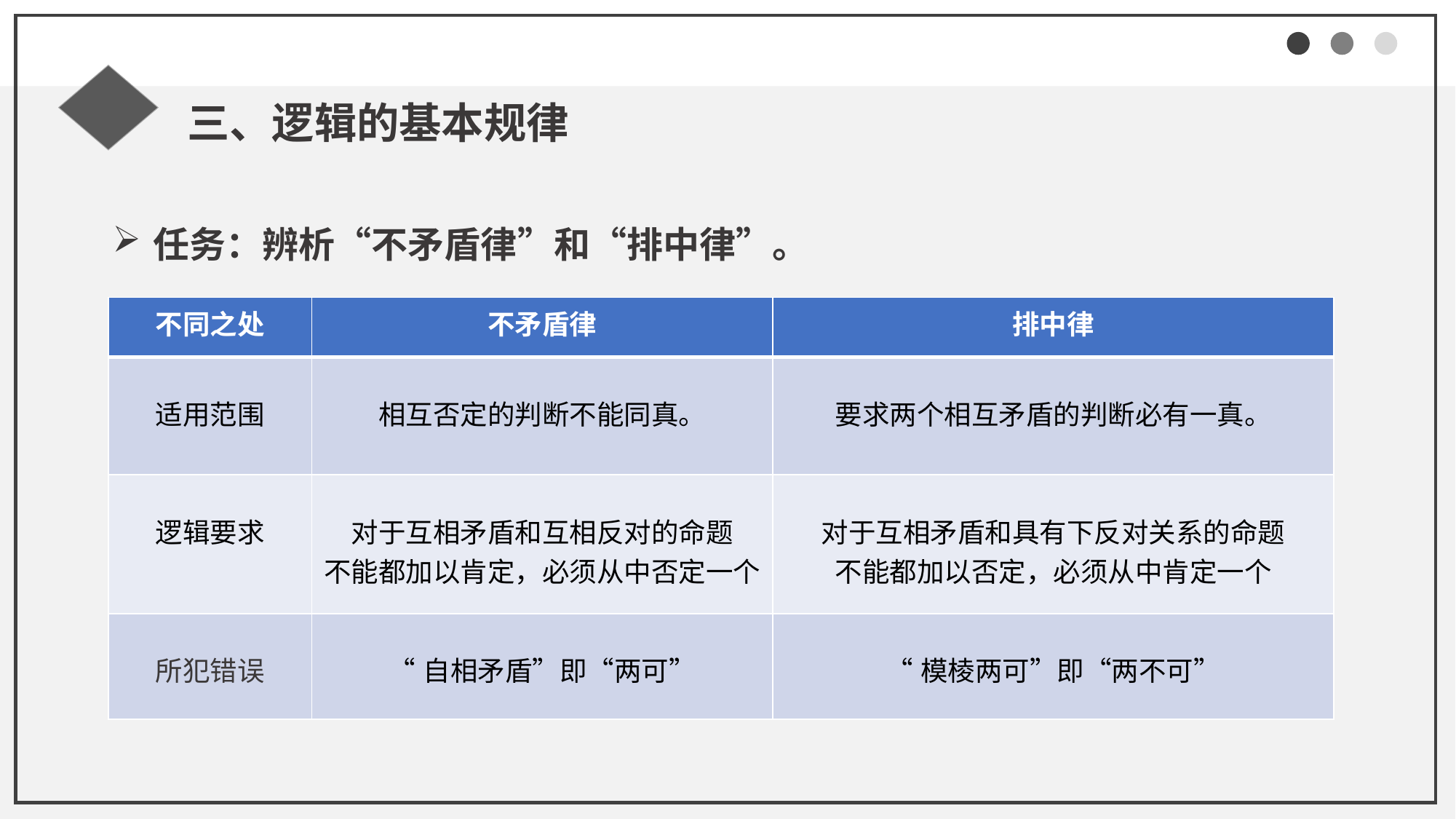

三、逻辑的基本规律
任务：辨析“不矛盾律”和“排中律”。
| 不同之处 | 不矛盾律 | 排中律 |
| --- | --- | --- |
| 适用范围 | 相互否定的判断不能同真。 | 要求两个相互矛盾的判断必有一真。 |
| 逻辑要求 | 对于互相矛盾和互相反对的命题 不能都加以肯定，必须从中否定一个 | 对于互相矛盾和具有下反对关系的命题 不能都加以否定，必须从中肯定一个 |
| 所犯错误 | “自相矛盾”即“两可” | “模棱两可”即“两不可” |